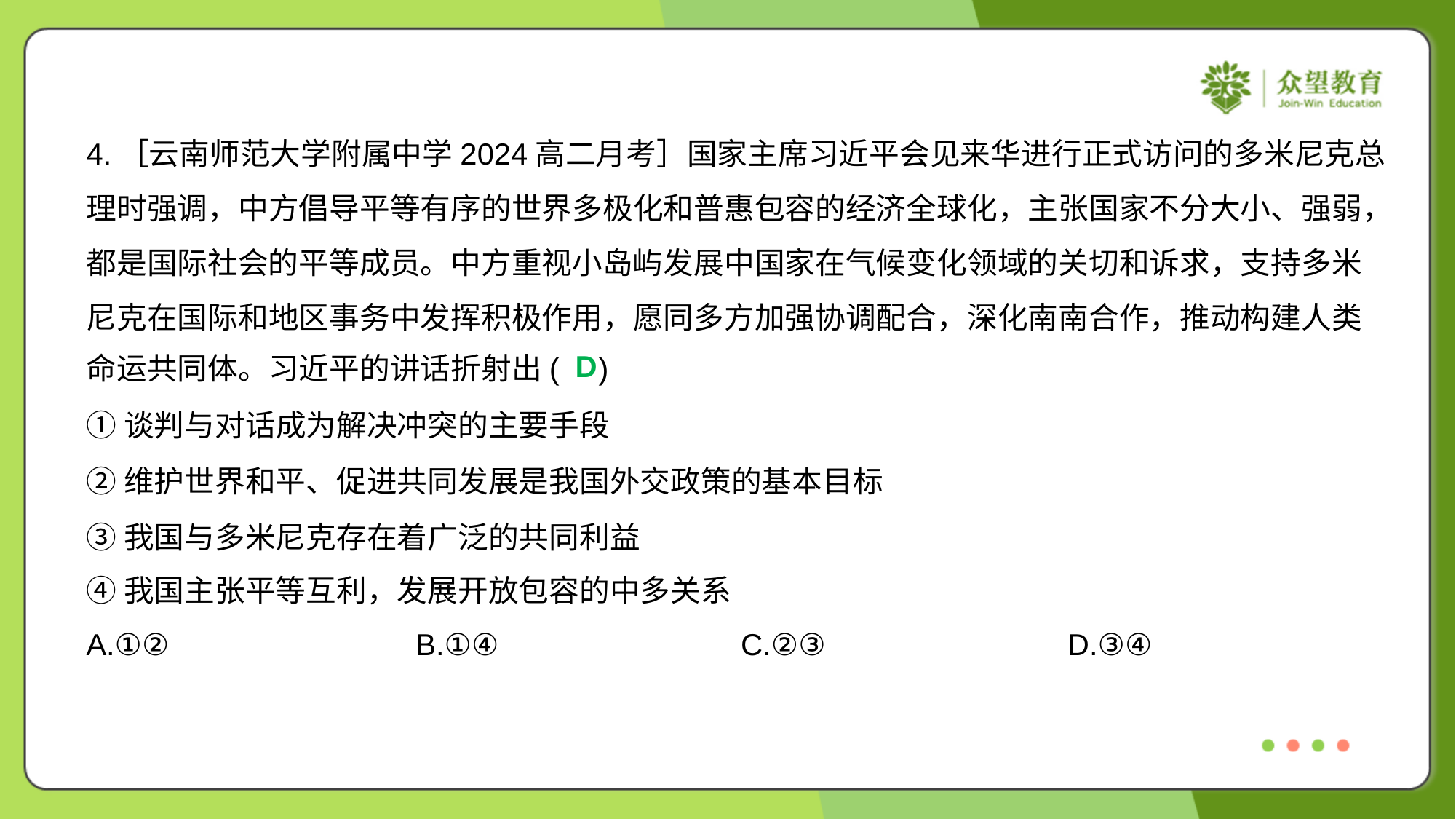

4.［云南师范大学附属中学2024高二月考］国家主席习近平会见来华进行正式访问的多米尼克总
理时强调，中方倡导平等有序的世界多极化和普惠包容的经济全球化，主张国家不分大小、强弱，
都是国际社会的平等成员。中方重视小岛屿发展中国家在气候变化领域的关切和诉求，支持多米
尼克在国际和地区事务中发挥积极作用，愿同多方加强协调配合，深化南南合作，推动构建人类
命运共同体。习近平的讲话折射出(     )
D
①谈判与对话成为解决冲突的主要手段
②维护世界和平、促进共同发展是我国外交政策的基本目标
③我国与多米尼克存在着广泛的共同利益
④我国主张平等互利，发展开放包容的中多关系
A.①②	B.①④	C.②③	D.③④